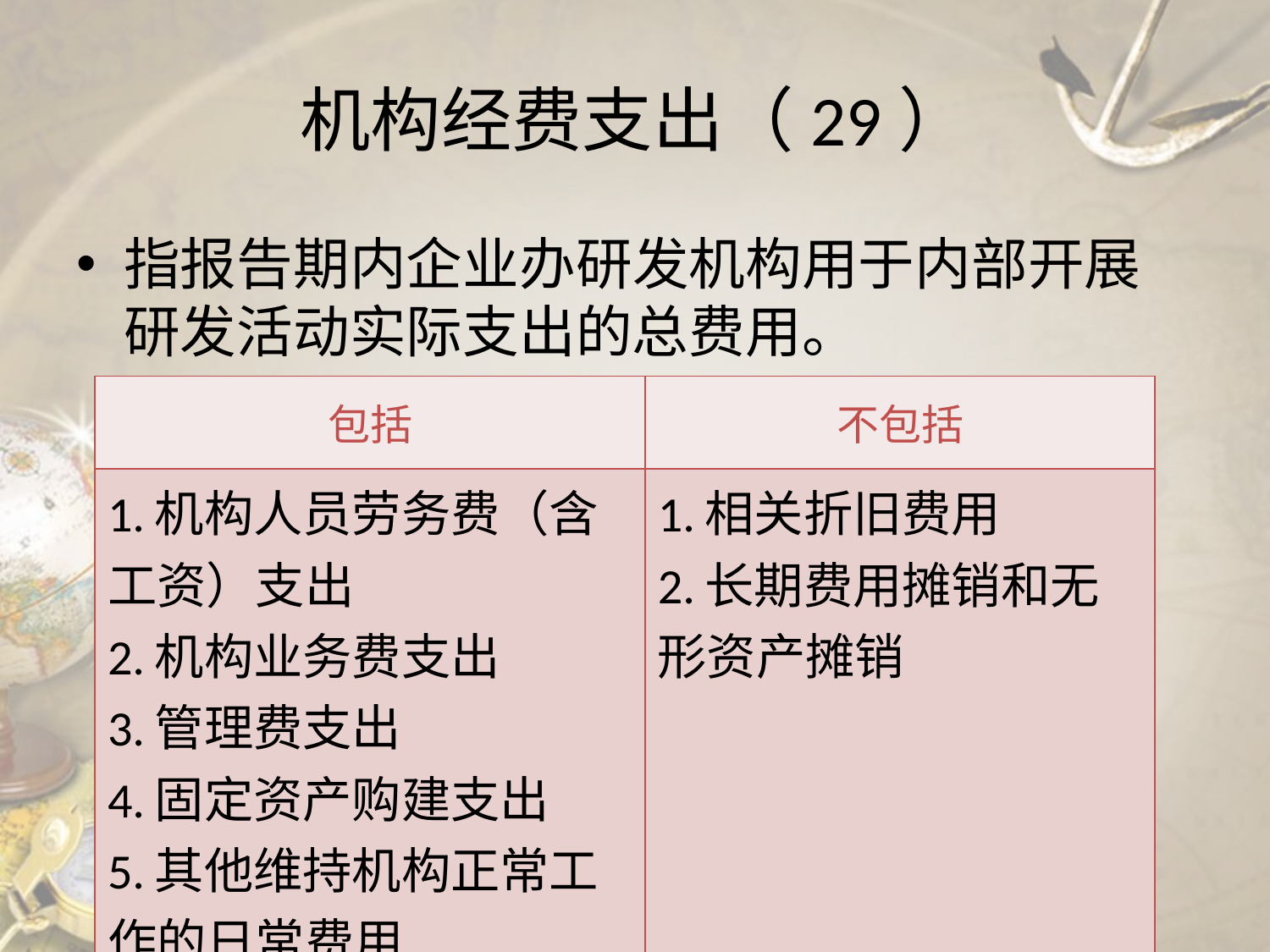

# 机构经费支出（29）
指报告期内企业办研发机构用于内部开展研发活动实际支出的总费用。

| 包括 | 不包括 |
| --- | --- |
| 1.机构人员劳务费（含工资）支出 2.机构业务费支出 3.管理费支出 4.固定资产购建支出 5.其他维持机构正常工作的日常费用 | 1.相关折旧费用 2.长期费用摊销和无形资产摊销 |